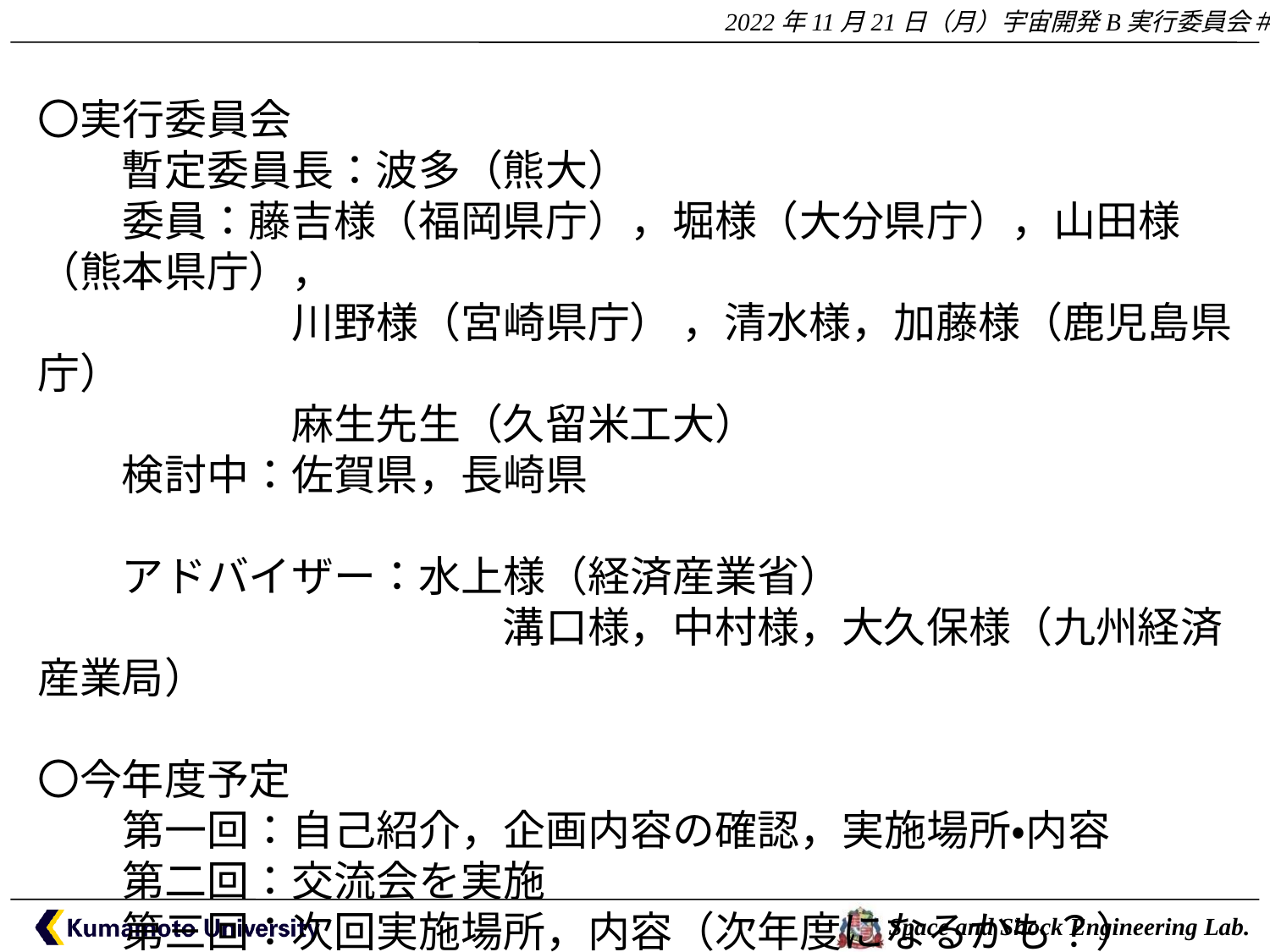

〇実行委員会
　　暫定委員長：波多（熊大）
　　委員：藤吉様（福岡県庁），堀様（大分県庁），山田様（熊本県庁），
　　　　　　川野様（宮崎県庁） ，清水様，加藤様（鹿児島県庁）
　　　　　　麻生先生（久留米工大）
　　検討中：佐賀県，長崎県

　　アドバイザー：水上様（経済産業省）
　　　　　　　　　　　溝口様，中村様，大久保様（九州経済産業局）

〇今年度予定
　　第一回：自己紹介，企画内容の確認，実施場所・内容
　　第二回：交流会を実施
　　第三回：次回実施場所，内容（次年度になるかも？）